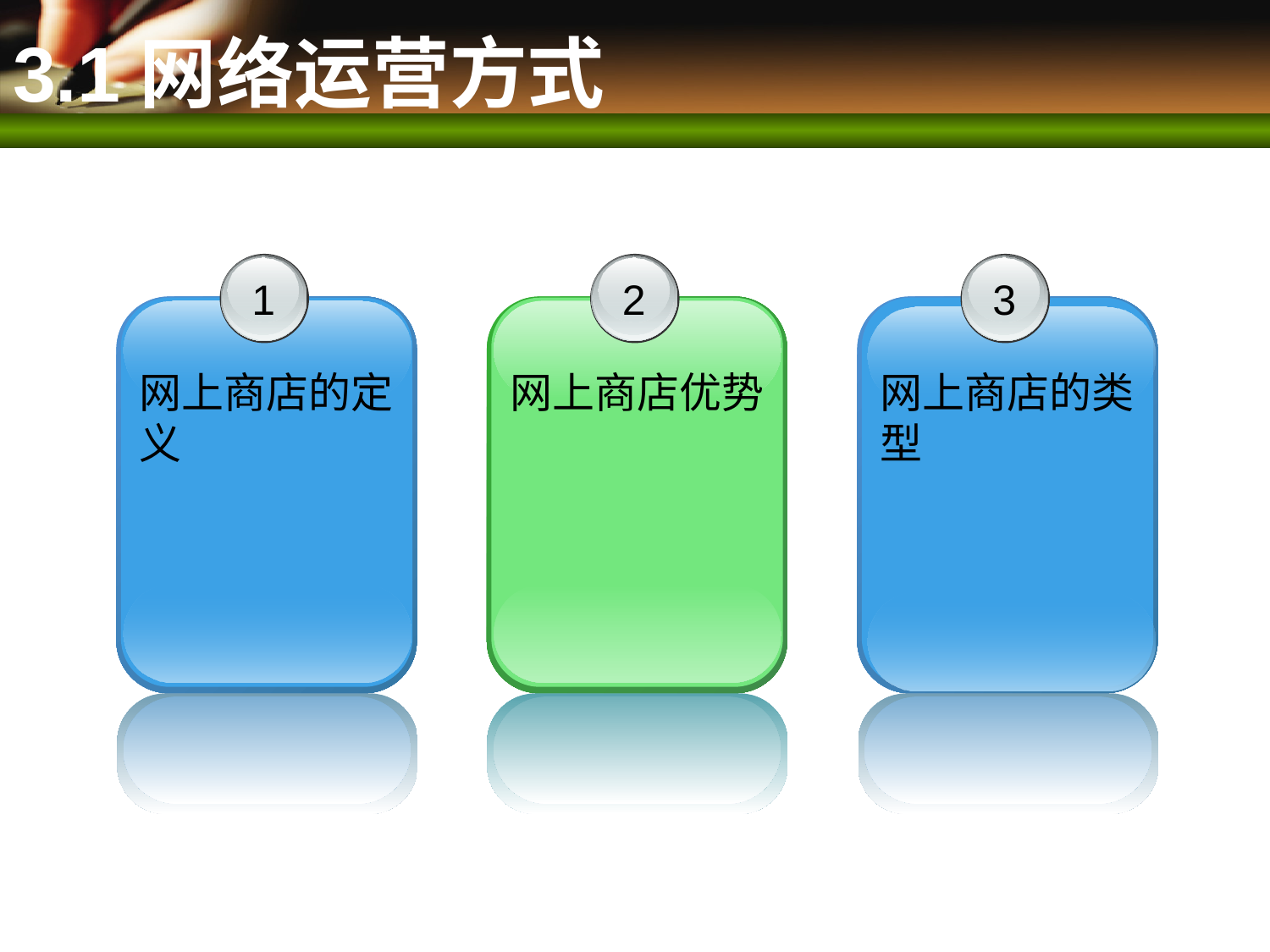

# 3.1网络运营方式

1

网上商店的定义

2

网上商店优势

3

网上商店的类型